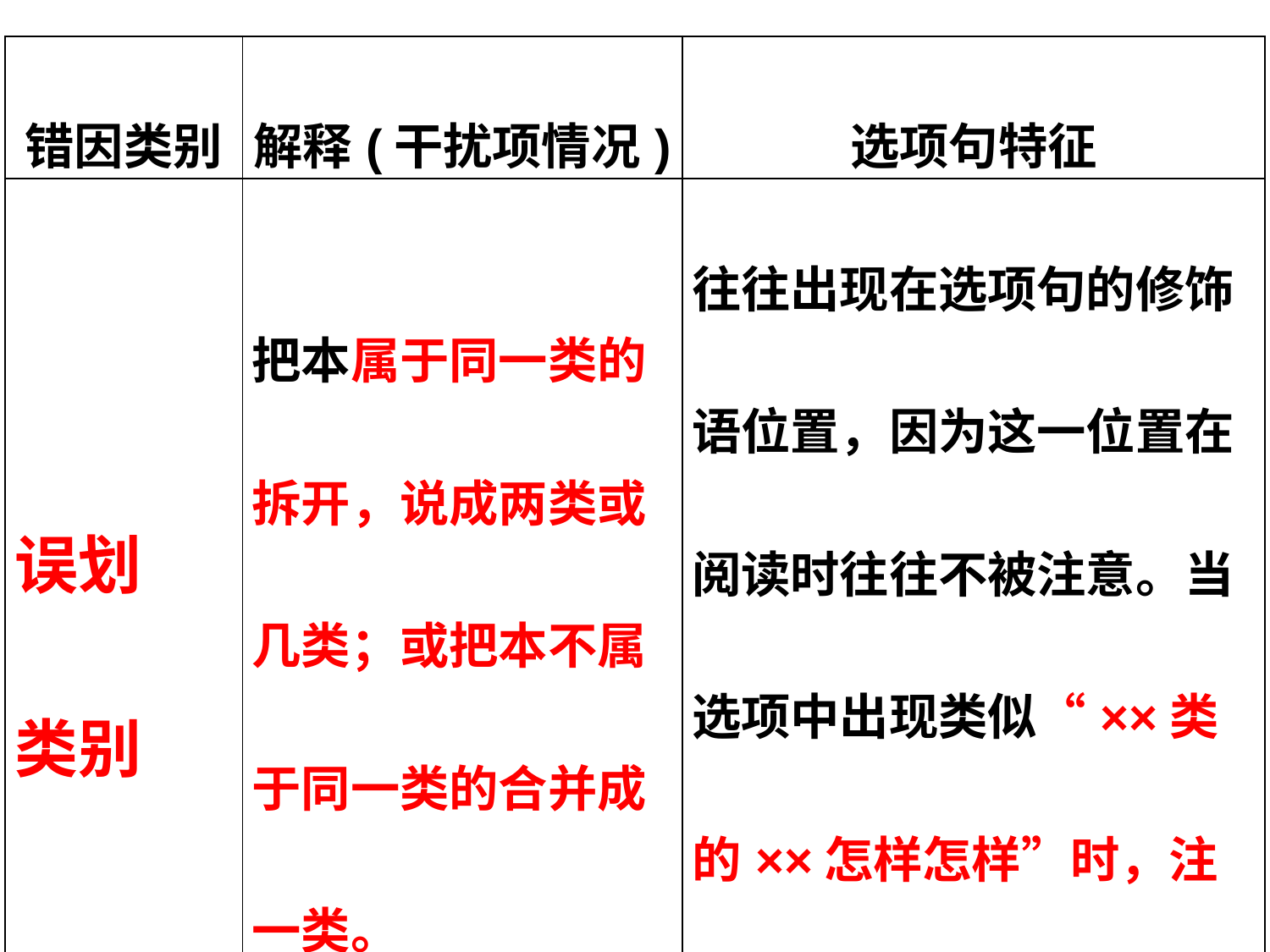

| 错因类别 | 解释(干扰项情况) | 选项句特征 |
| --- | --- | --- |
| 误划 类别 | 把本属于同一类的拆开，说成两类或几类；或把本不属于同一类的合并成一类。 | 往往出现在选项句的修饰语位置，因为这一位置在阅读时往往不被注意。当选项中出现类似“××类的××怎样怎样”时，注意有无这种情况。 |